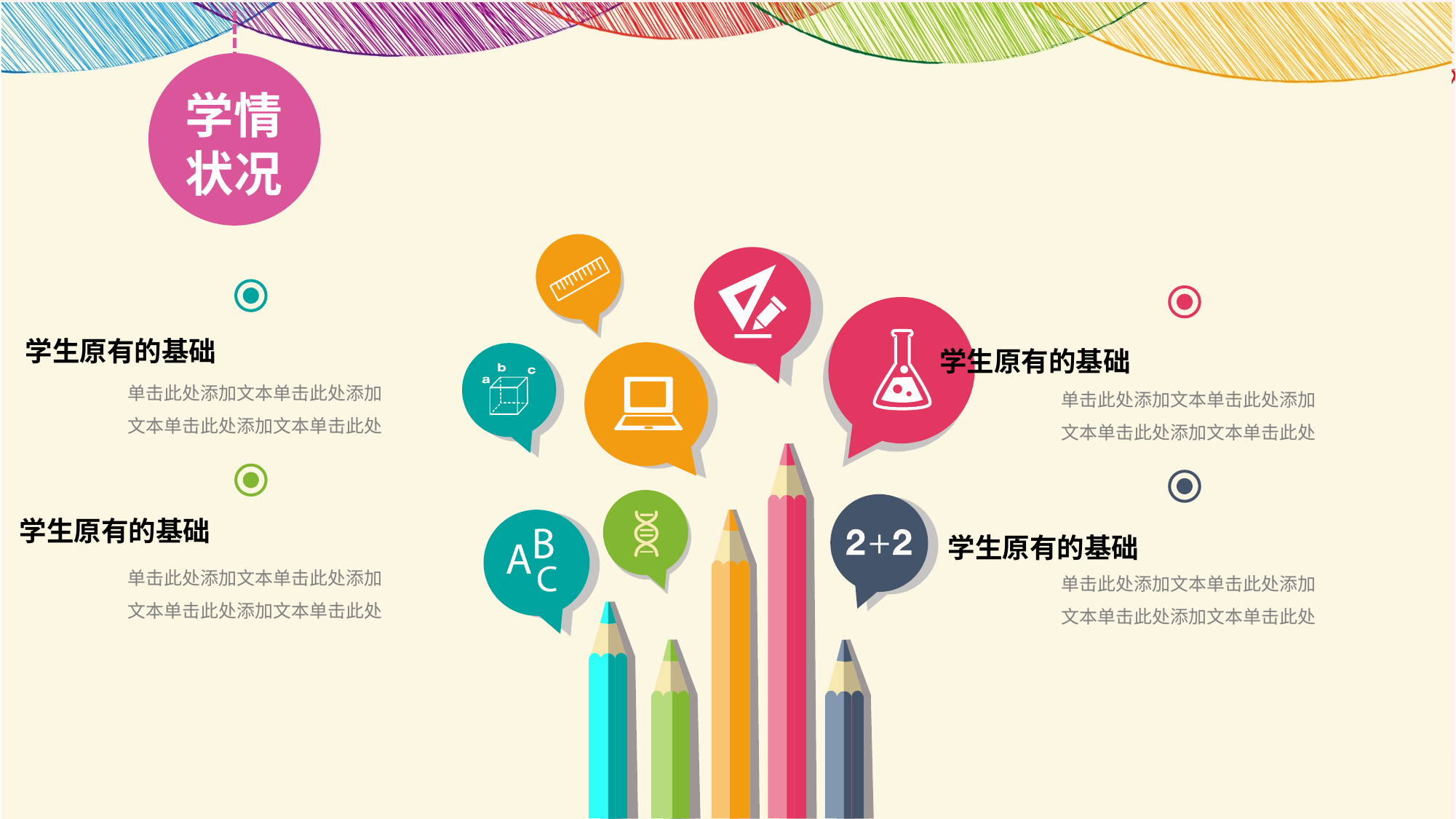

学情
状况

学生原有的基础
单击此处添加文本单击此处添加文本单击此处添加文本单击此处
学生原有的基础
单击此处添加文本单击此处添加文本单击此处添加文本单击此处

学生原有的基础
单击此处添加文本单击此处添加文本单击此处添加文本单击此处

学生原有的基础
单击此处添加文本单击此处添加文本单击此处添加文本单击此处